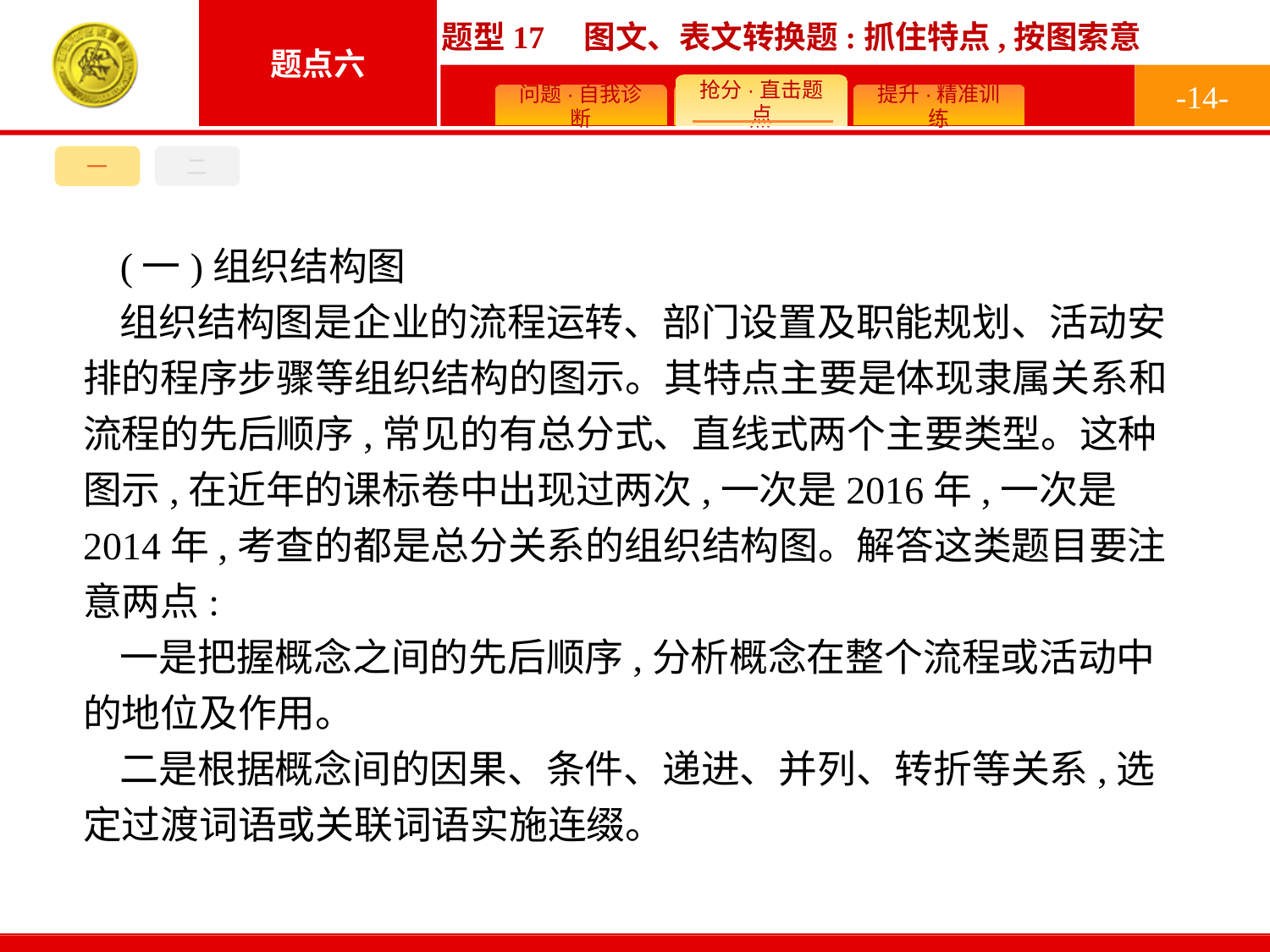

-14-
一
二
(一)组织结构图
组织结构图是企业的流程运转、部门设置及职能规划、活动安排的程序步骤等组织结构的图示。其特点主要是体现隶属关系和流程的先后顺序,常见的有总分式、直线式两个主要类型。这种图示,在近年的课标卷中出现过两次,一次是2016年,一次是2014年,考查的都是总分关系的组织结构图。解答这类题目要注意两点:
一是把握概念之间的先后顺序,分析概念在整个流程或活动中的地位及作用。
二是根据概念间的因果、条件、递进、并列、转折等关系,选定过渡词语或关联词语实施连缀。